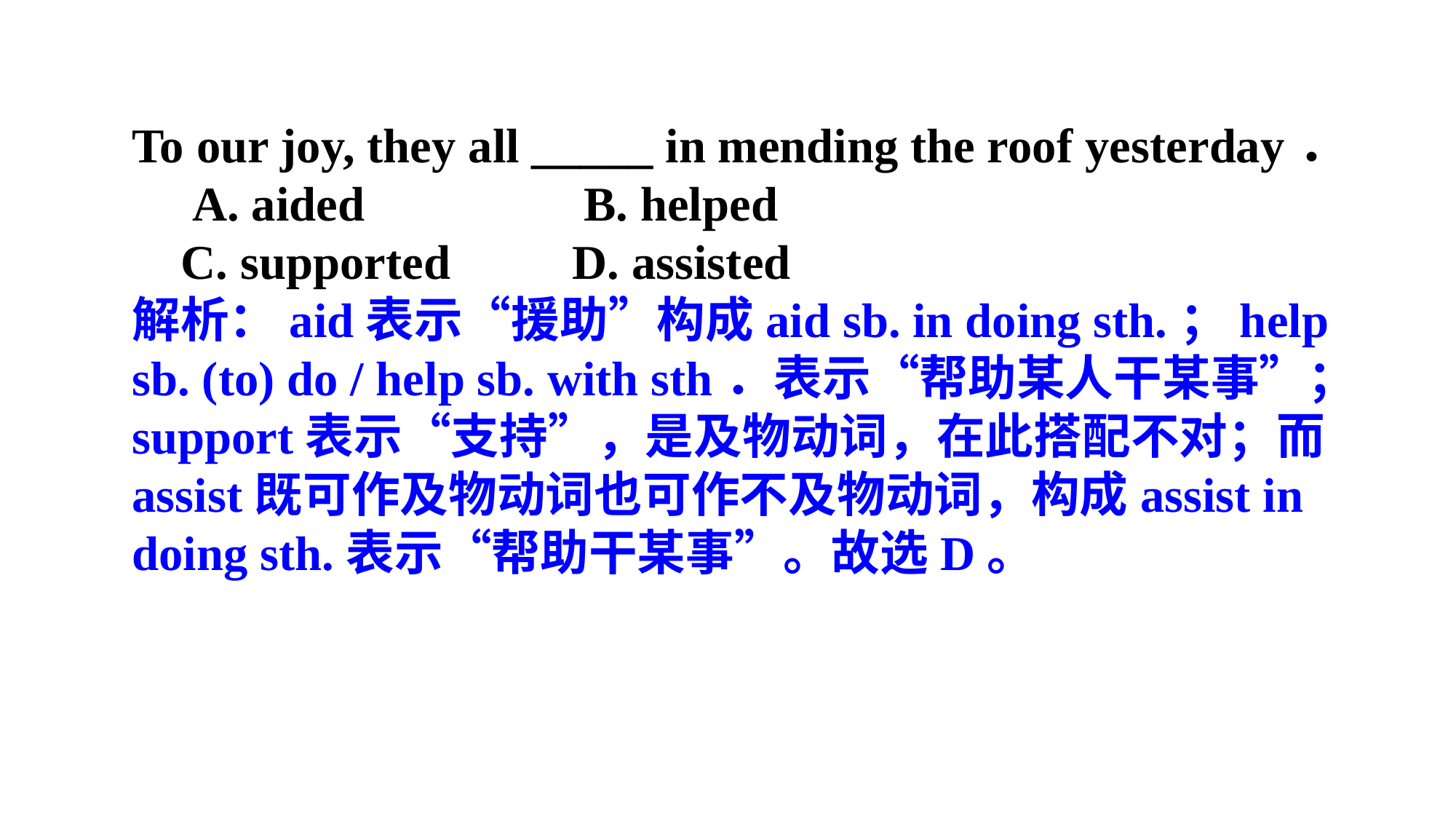

To our joy, they all _____ in mending the roof yesterday．
　A. aided                  B. helped
    C. supported          D. assisted
解析：aid表示“援助”构成aid sb. in doing sth.；help sb. (to) do / help sb. with sth．表示“帮助某人干某事”；support表示“支持”，是及物动词，在此搭配不对；而assist既可作及物动词也可作不及物动词，构成assist in doing sth.表示“帮助干某事”。故选D。